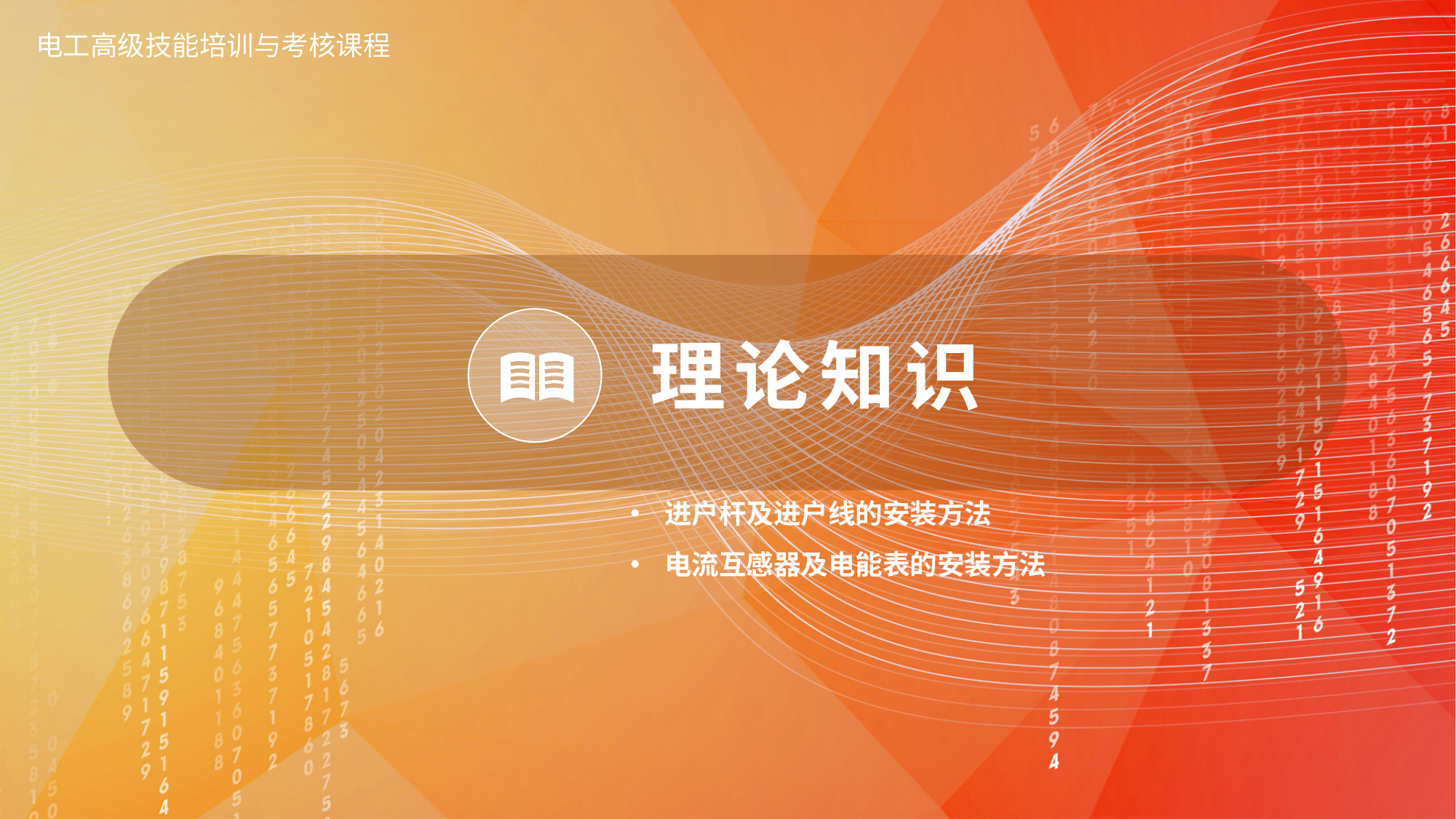

电工高级技能培训与考核课程

理论知识
进户杆及进户线的安装方法
电流互感器及电能表的安装方法